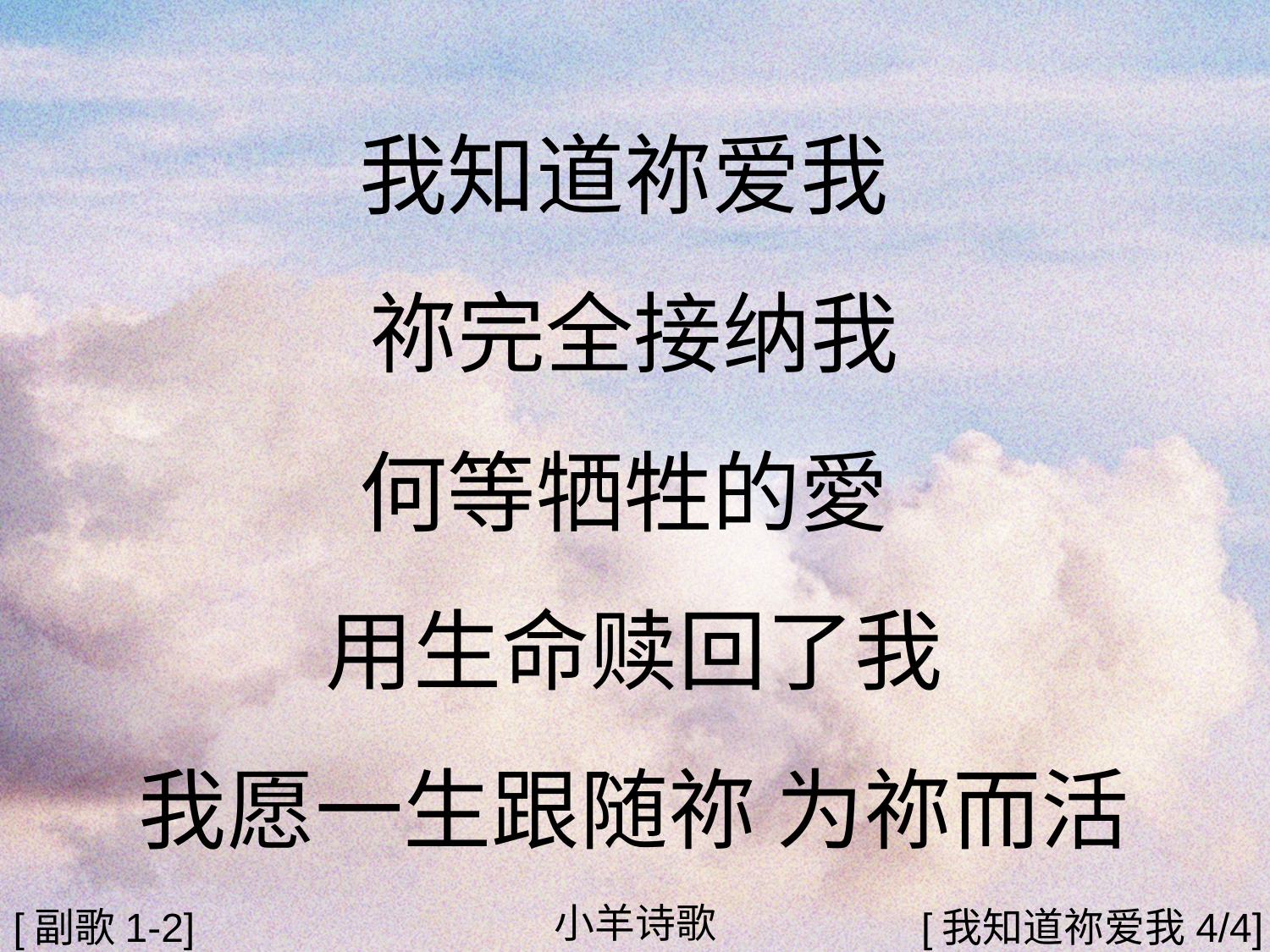

我知道祢爱我
祢完全接纳我
何等牺牲的愛
用生命赎回了我
我愿一生跟随祢 为祢而活
#

小羊诗歌
[副歌1-2]
[我知道祢爱我4/4]